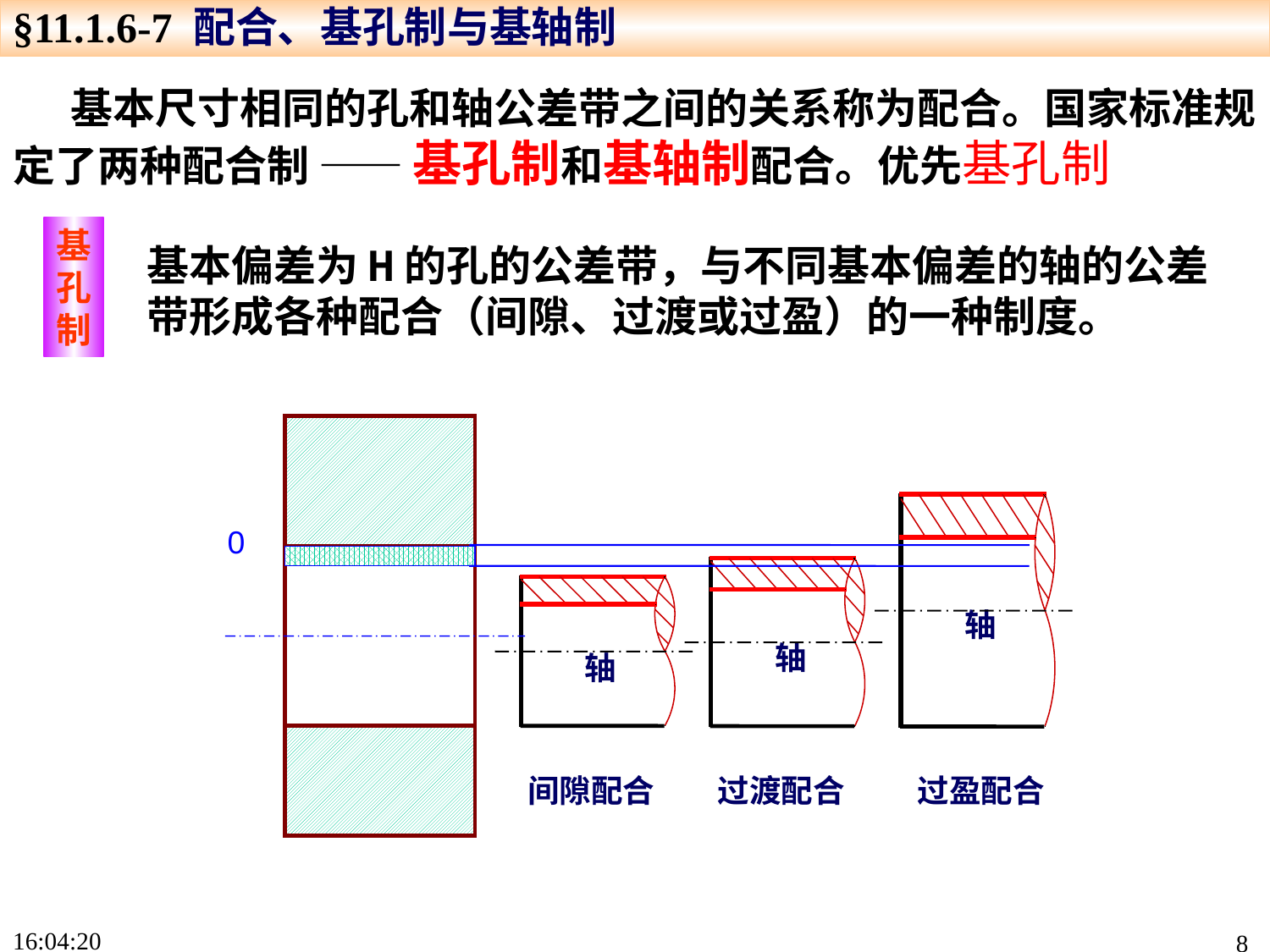

§11.1.6-7 配合、基孔制与基轴制
     基本尺寸相同的孔和轴公差带之间的关系称为配合。国家标准规定了两种配合制 —— 基孔制和基轴制配合。优先基孔制
基孔制
基本偏差为H的孔的公差带，与不同基本偏差的轴的公差带形成各种配合（间隙、过渡或过盈）的一种制度。

0

轴

过盈配合

轴

过渡配合

轴

间隙配合
16:04:20
8